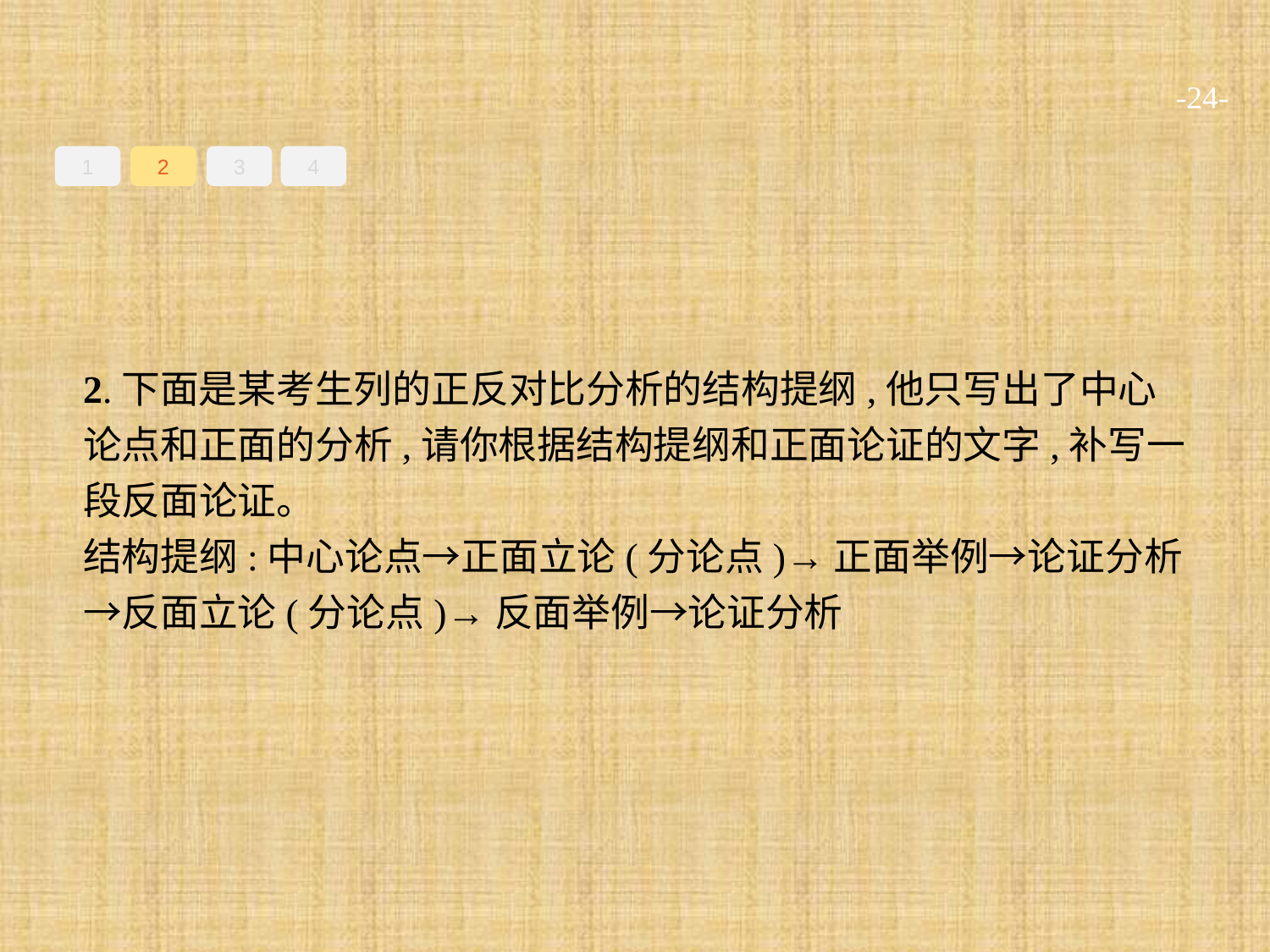

-24-
1
2
3
4
2.下面是某考生列的正反对比分析的结构提纲,他只写出了中心论点和正面的分析,请你根据结构提纲和正面论证的文字,补写一段反面论证。
结构提纲:中心论点→正面立论(分论点)→正面举例→论证分析→反面立论(分论点)→反面举例→论证分析